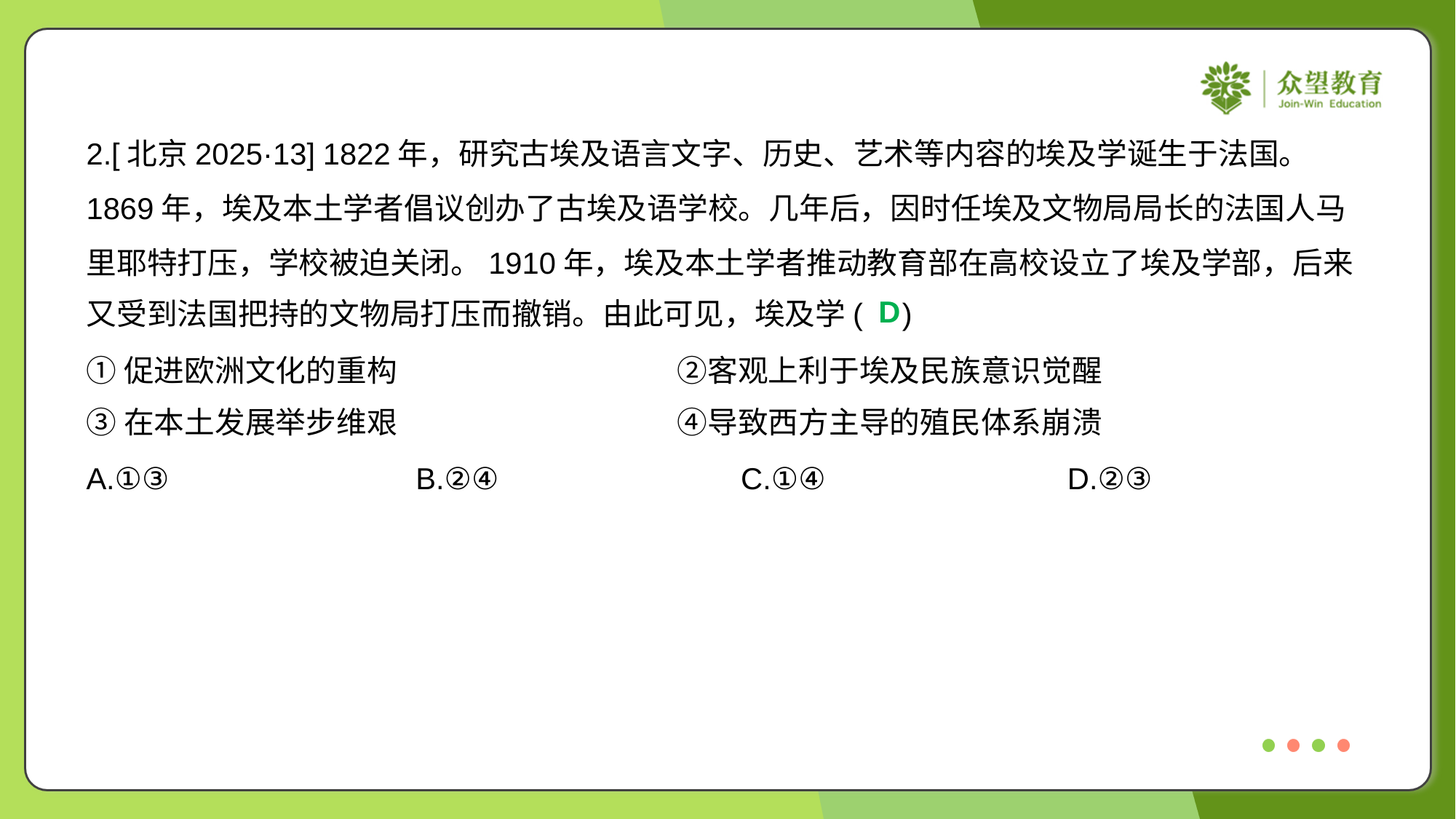

2.[北京2025·13] 1822年，研究古埃及语言文字、历史、艺术等内容的埃及学诞生于法国。
1869年，埃及本土学者倡议创办了古埃及语学校。几年后，因时任埃及文物局局长的法国人马
里耶特打压，学校被迫关闭。1910年，埃及本土学者推动教育部在高校设立了埃及学部，后来
又受到法国把持的文物局打压而撤销。由此可见，埃及学(     )
D
①促进欧洲文化的重构	②客观上利于埃及民族意识觉醒
③在本土发展举步维艰	④导致西方主导的殖民体系崩溃
A.①③	B.②④	C.①④	D.②③